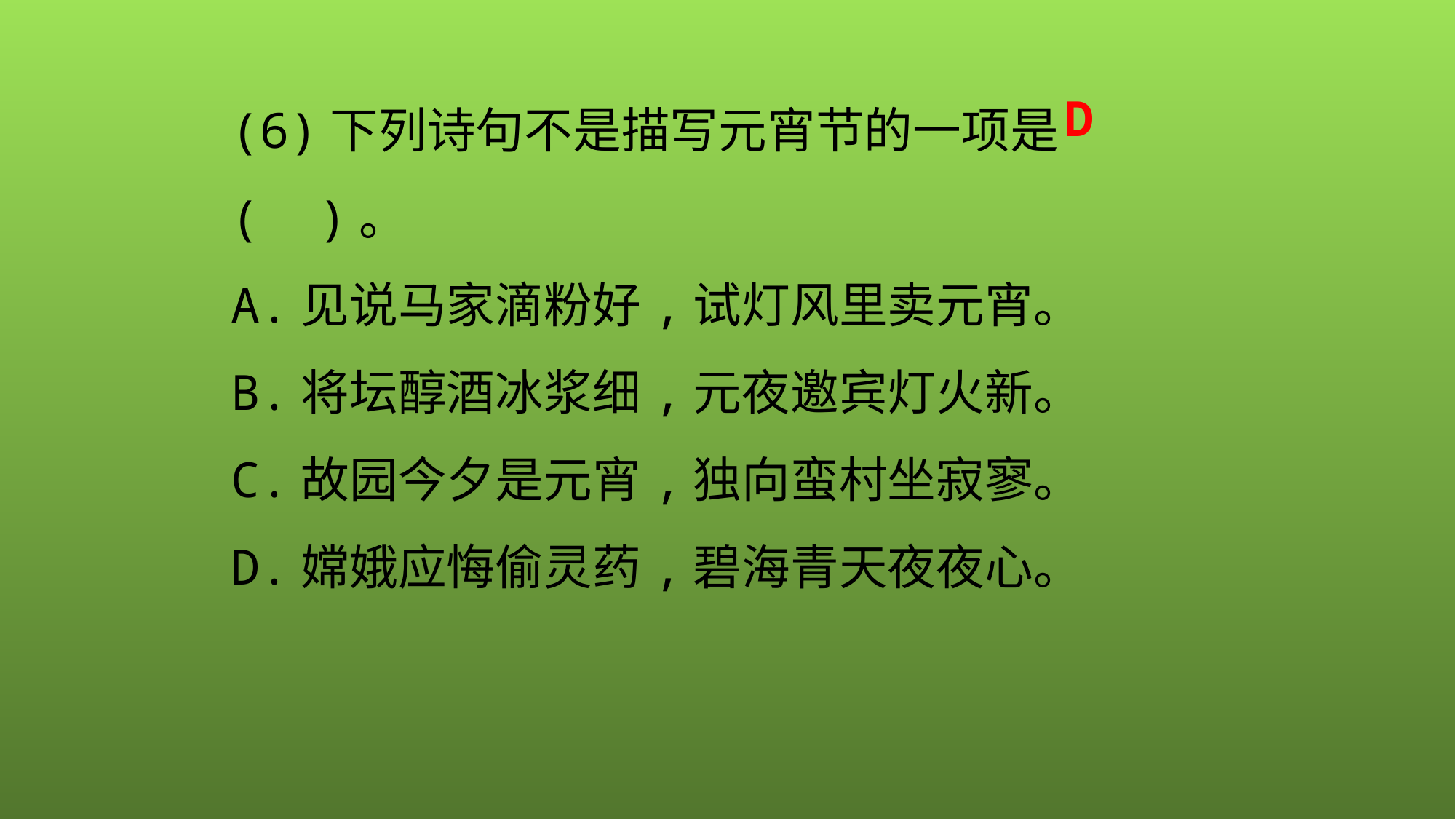

(6)下列诗句不是描写元宵节的一项是(  )。
A.见说马家滴粉好,试灯风里卖元宵。
B.将坛醇酒冰浆细,元夜邀宾灯火新。
C.故园今夕是元宵,独向蛮村坐寂寥。
D.嫦娥应悔偷灵药,碧海青天夜夜心。

D